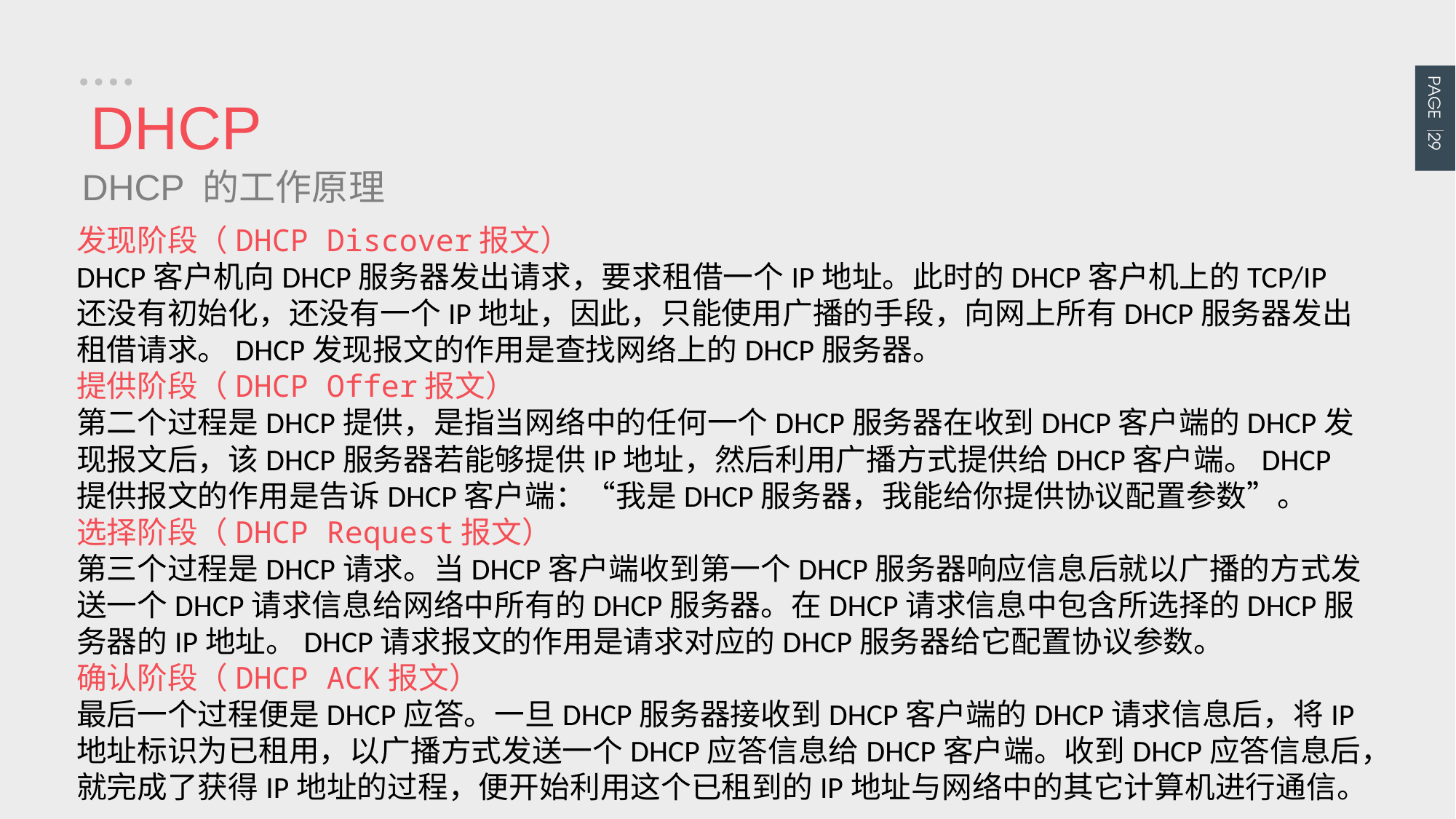

PAGE   29
DHCP
DHCP 的工作原理
发现阶段（DHCP Discover报文）
DHCP客户机向DHCP服务器发出请求，要求租借一个IP地址。此时的DHCP客户机上的TCP/IP还没有初始化，还没有一个IP地址，因此，只能使用广播的手段，向网上所有DHCP服务器发出租借请求。DHCP发现报文的作用是查找网络上的DHCP服务器。
提供阶段（DHCP Offer报文）
第二个过程是DHCP提供，是指当网络中的任何一个DHCP服务器在收到DHCP客户端的DHCP发现报文后，该DHCP服务器若能够提供IP地址，然后利用广播方式提供给DHCP客户端。DHCP提供报文的作用是告诉DHCP客户端：“我是DHCP服务器，我能给你提供协议配置参数”。
选择阶段（DHCP Request报文）
第三个过程是DHCP请求。当DHCP客户端收到第一个DHCP服务器响应信息后就以广播的方式发送一个DHCP请求信息给网络中所有的DHCP服务器。在DHCP请求信息中包含所选择的DHCP服务器的IP地址。DHCP请求报文的作用是请求对应的DHCP服务器给它配置协议参数。
确认阶段（DHCP ACK报文）
最后一个过程便是DHCP应答。一旦DHCP服务器接收到DHCP客户端的DHCP请求信息后，将IP地址标识为已租用，以广播方式发送一个DHCP应答信息给DHCP客户端。收到DHCP应答信息后，就完成了获得IP地址的过程，便开始利用这个已租到的IP地址与网络中的其它计算机进行通信。